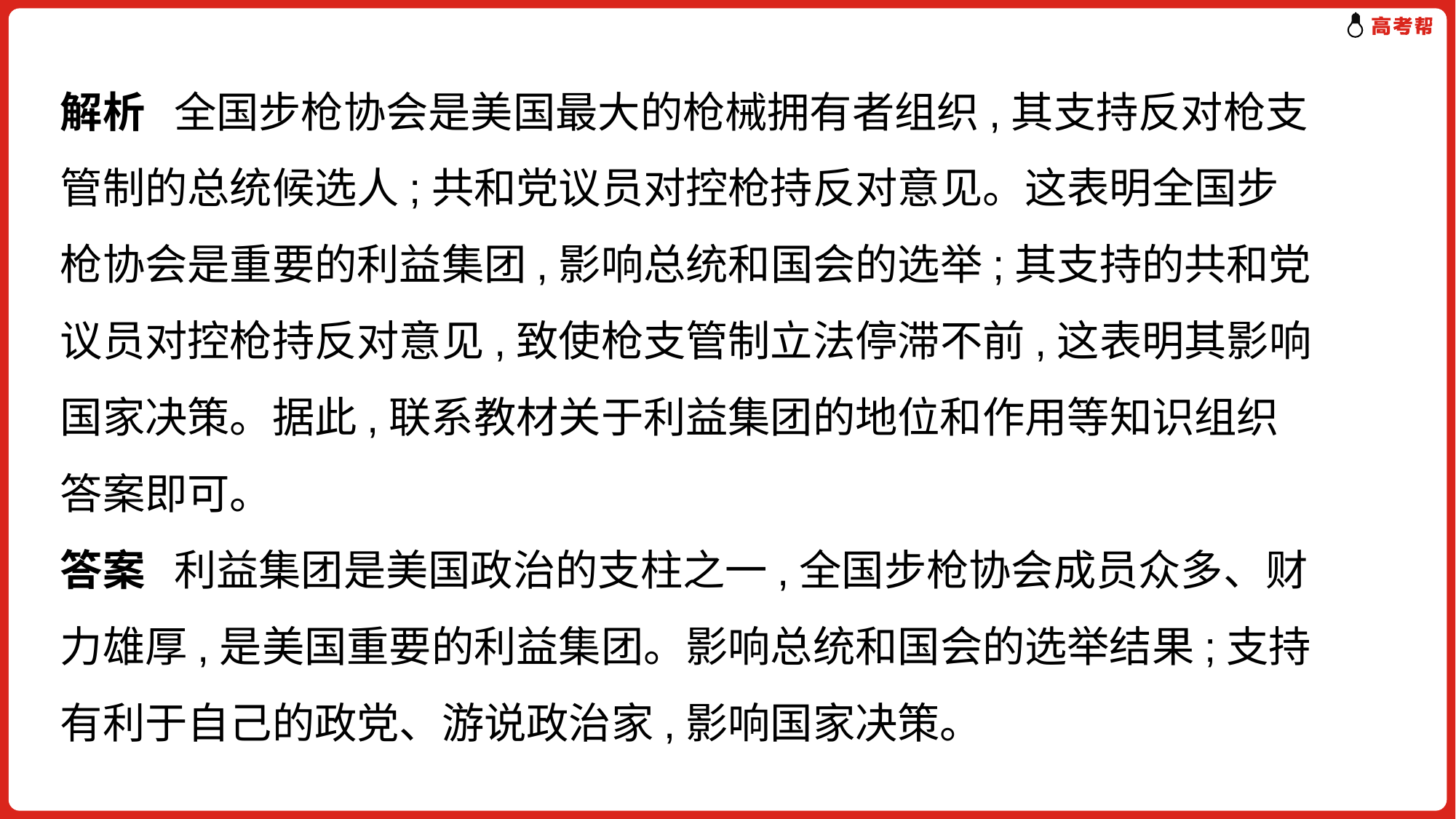

解析   全国步枪协会是美国最大的枪械拥有者组织,其支持反对枪支管制的总统候选人;共和党议员对控枪持反对意见。这表明全国步枪协会是重要的利益集团,影响总统和国会的选举;其支持的共和党议员对控枪持反对意见,致使枪支管制立法停滞不前,这表明其影响国家决策。据此,联系教材关于利益集团的地位和作用等知识组织答案即可。
答案   利益集团是美国政治的支柱之一,全国步枪协会成员众多、财力雄厚,是美国重要的利益集团。影响总统和国会的选举结果;支持有利于自己的政党、游说政治家,影响国家决策。